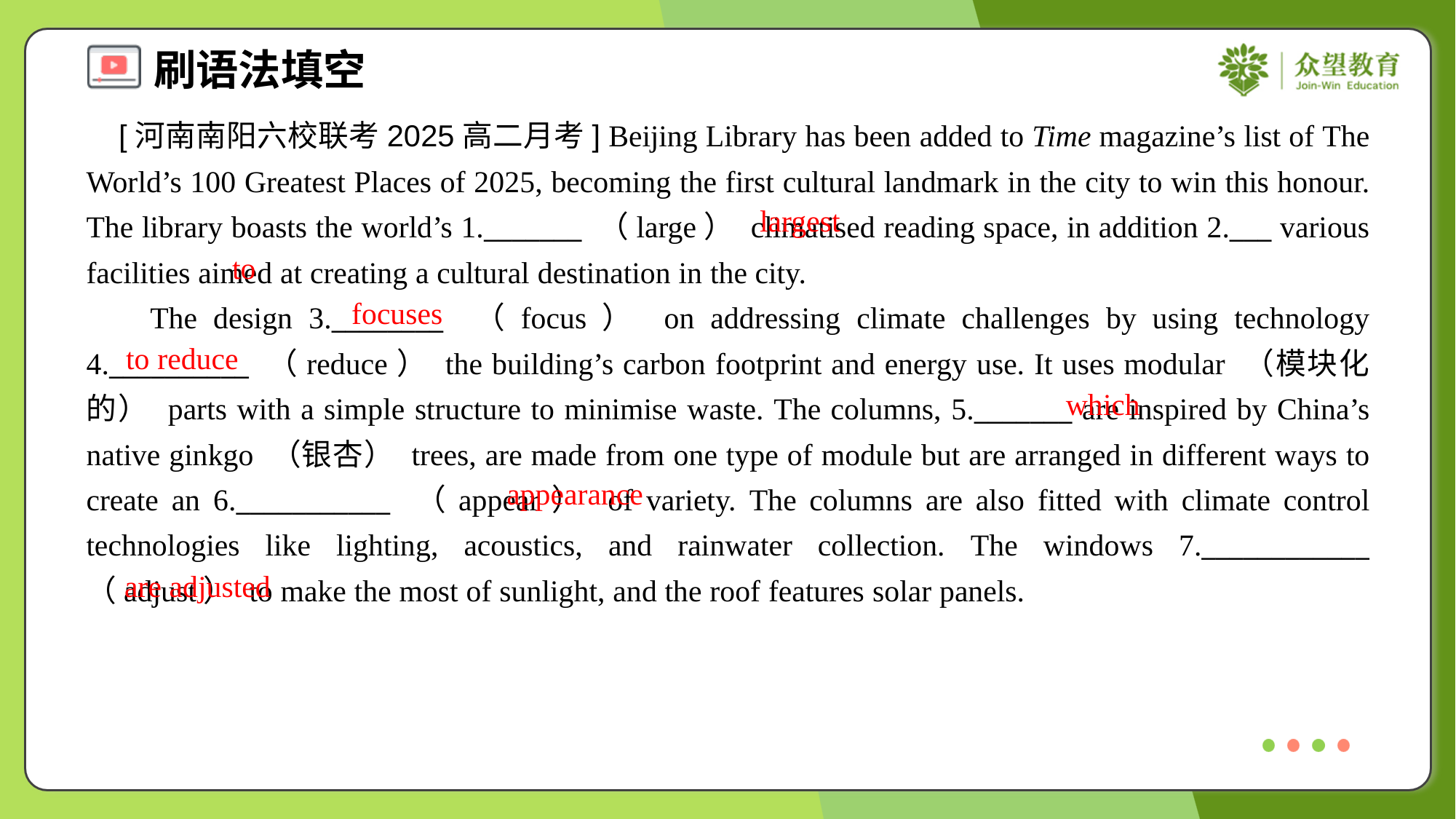

[河南南阳六校联考2025高二月考] Beijing Library has been added to Time magazine’s list of The World’s 100 Greatest Places of 2025, becoming the first cultural landmark in the city to win this honour. The library boasts the world’s 1._______ （large） climatised reading space, in addition 2.___ various facilities aimed at creating a cultural destination in the city.
    The design 3.________ （focus） on addressing climate challenges by using technology 4.__________ （reduce） the building’s carbon footprint and energy use. It uses modular （模块化的） parts with a simple structure to minimise waste. The columns, 5._______ are inspired by China’s native ginkgo （银杏） trees, are made from one type of module but are arranged in different ways to create an 6.___________ （appear） of variety. The columns are also fitted with climate control technologies like lighting, acoustics, and rainwater collection. The windows 7.____________ （adjust） to make the most of sunlight, and the roof features solar panels.

largest
to
focuses
to reduce
which
appearance
are adjusted